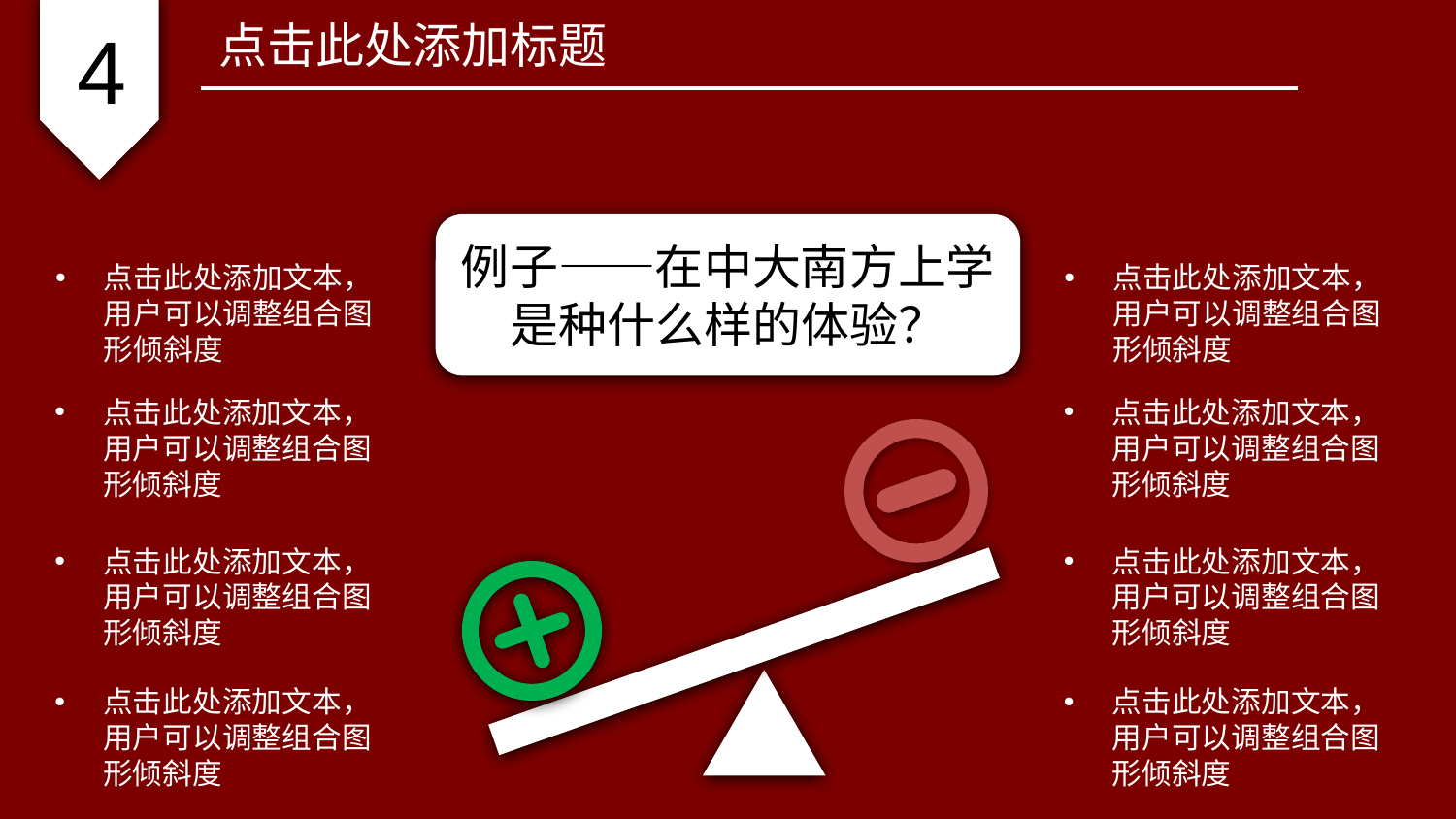

4

点击此处添加标题
例子——在中大南方上学是种什么样的体验？
点击此处添加文本，用户可以调整组合图形倾斜度
点击此处添加文本，用户可以调整组合图形倾斜度
点击此处添加文本，用户可以调整组合图形倾斜度
点击此处添加文本，用户可以调整组合图形倾斜度

点击此处添加文本，用户可以调整组合图形倾斜度
点击此处添加文本，用户可以调整组合图形倾斜度

点击此处添加文本，用户可以调整组合图形倾斜度
点击此处添加文本，用户可以调整组合图形倾斜度